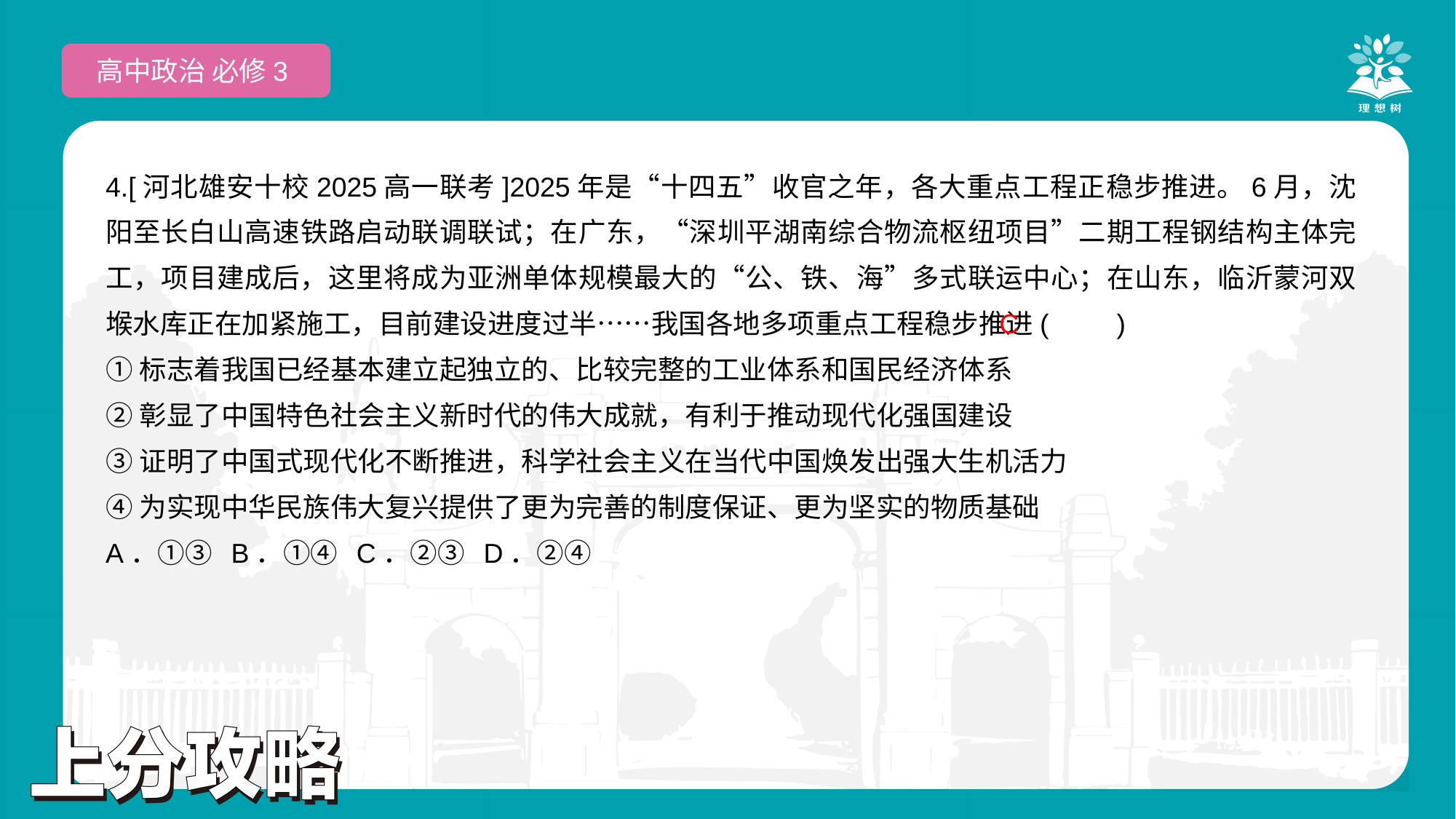

高中政治 必修3
4.[河北雄安十校2025高一联考]2025年是“十四五”收官之年，各大重点工程正稳步推进。6月，沈阳至长白山高速铁路启动联调联试；在广东，“深圳平湖南综合物流枢纽项目”二期工程钢结构主体完工，项目建成后，这里将成为亚洲单体规模最大的“公、铁、海”多式联运中心；在山东，临沂蒙河双堠水库正在加紧施工，目前建设进度过半……我国各地多项重点工程稳步推进(　　)
①标志着我国已经基本建立起独立的、比较完整的工业体系和国民经济体系
②彰显了中国特色社会主义新时代的伟大成就，有利于推动现代化强国建设
③证明了中国式现代化不断推进，科学社会主义在当代中国焕发出强大生机活力
④为实现中华民族伟大复兴提供了更为完善的制度保证、更为坚实的物质基础
A．①③  B．①④  C．②③  D．②④
 C